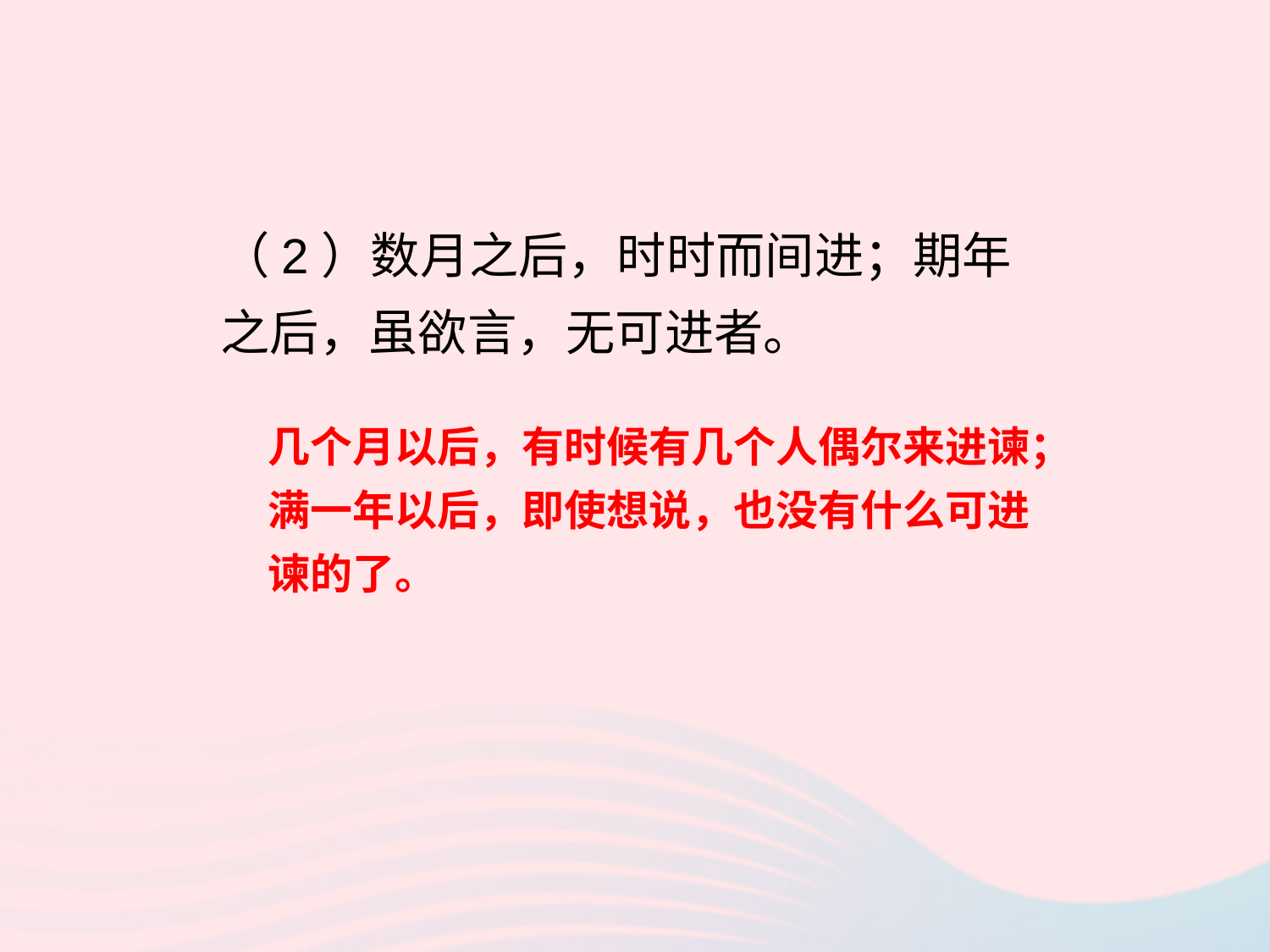

（2）数月之后，时时而间进；期年之后，虽欲言，无可进者。
几个月以后，有时候有几个人偶尔来进谏；满一年以后，即使想说，也没有什么可进谏的了。